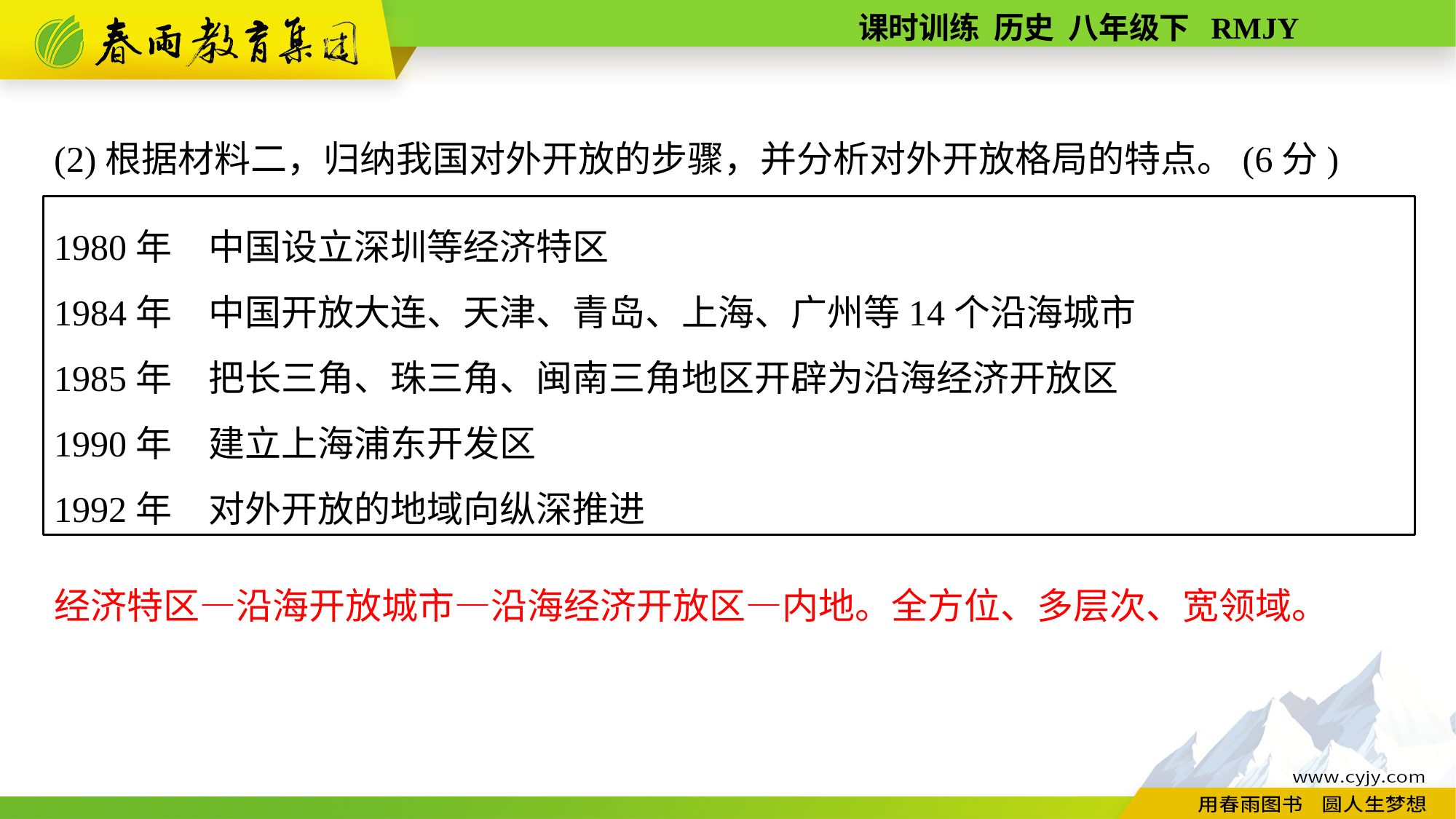

(2)根据材料二，归纳我国对外开放的步骤，并分析对外开放格局的特点。(6分)
1980年　中国设立深圳等经济特区
1984年　中国开放大连、天津、青岛、上海、广州等14个沿海城市
1985年　把长三角、珠三角、闽南三角地区开辟为沿海经济开放区
1990年　建立上海浦东开发区
1992年　对外开放的地域向纵深推进
经济特区—沿海开放城市—沿海经济开放区—内地。全方位、多层次、宽领域。